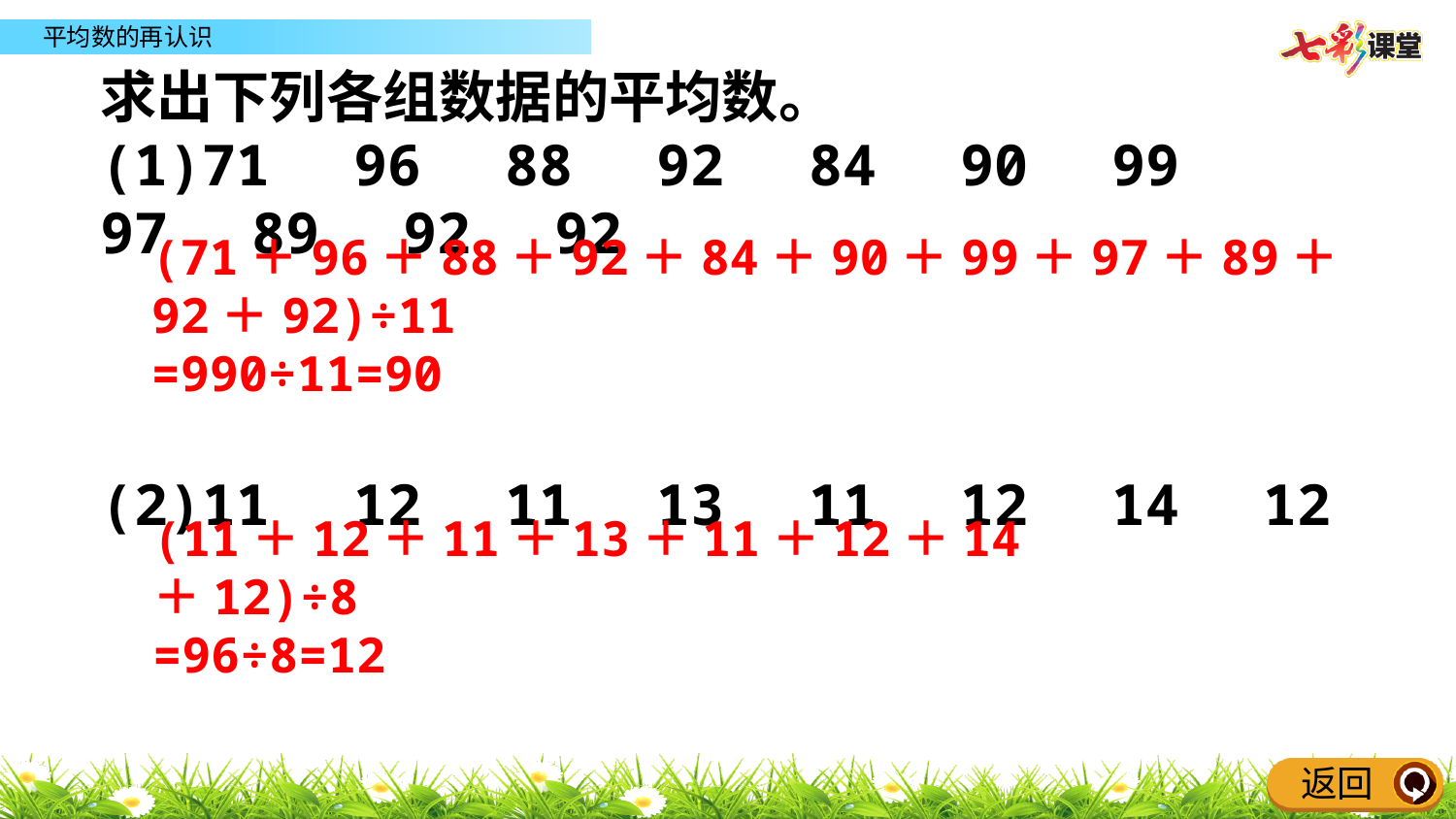

求出下列各组数据的平均数。
(1)71　96　88　92　84　90　99　97　89　92　92

(2)11　12　11　13　11　12　14　12
(71＋96＋88＋92＋84＋90＋99＋97＋89＋92＋92)÷11
=990÷11=90
(11＋12＋11＋13＋11＋12＋14＋12)÷8
=96÷8=12